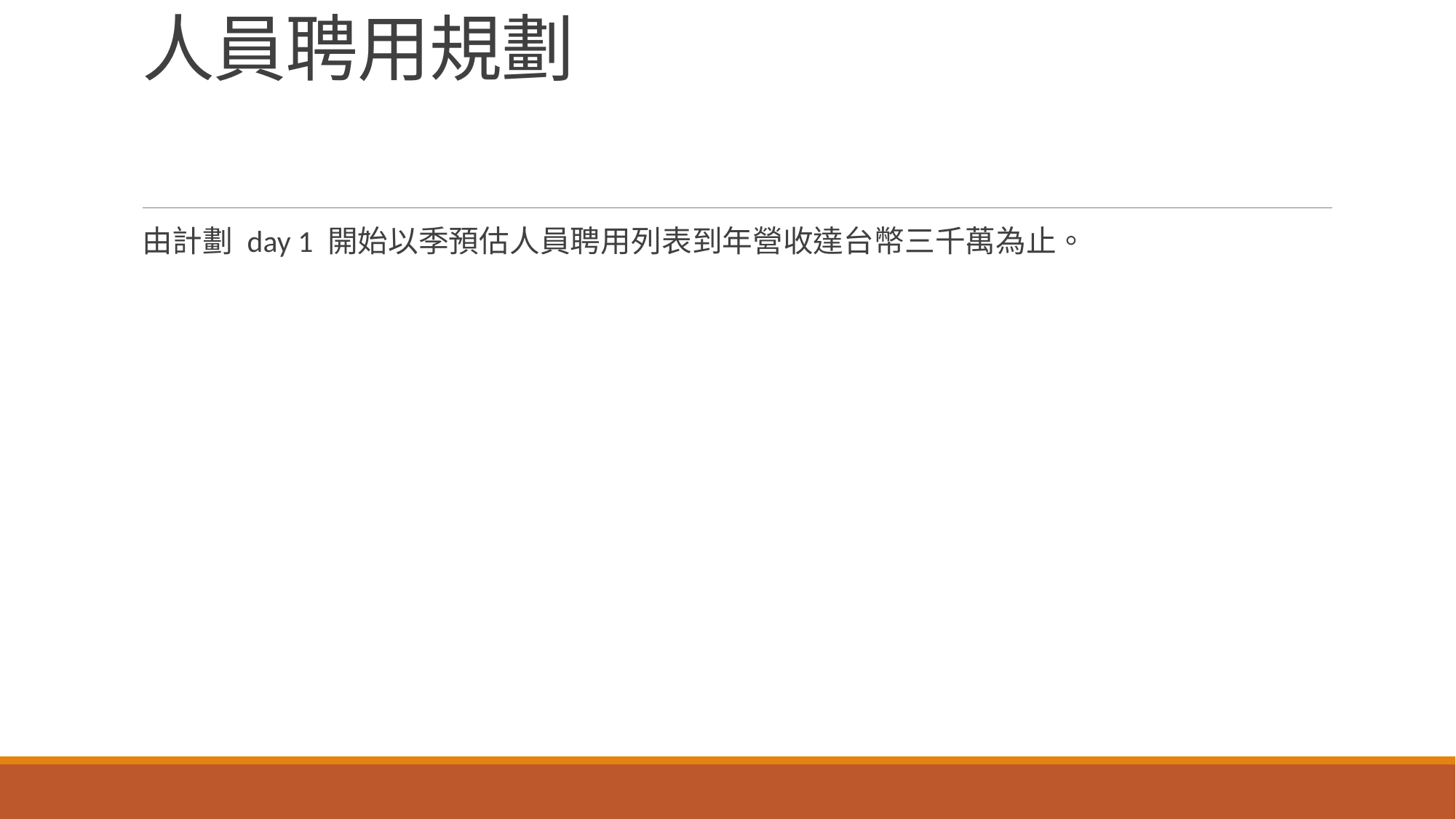

# 人員聘用規劃
由計劃 day 1 開始以季預估人員聘用列表到年營收達台幣三千萬為止。